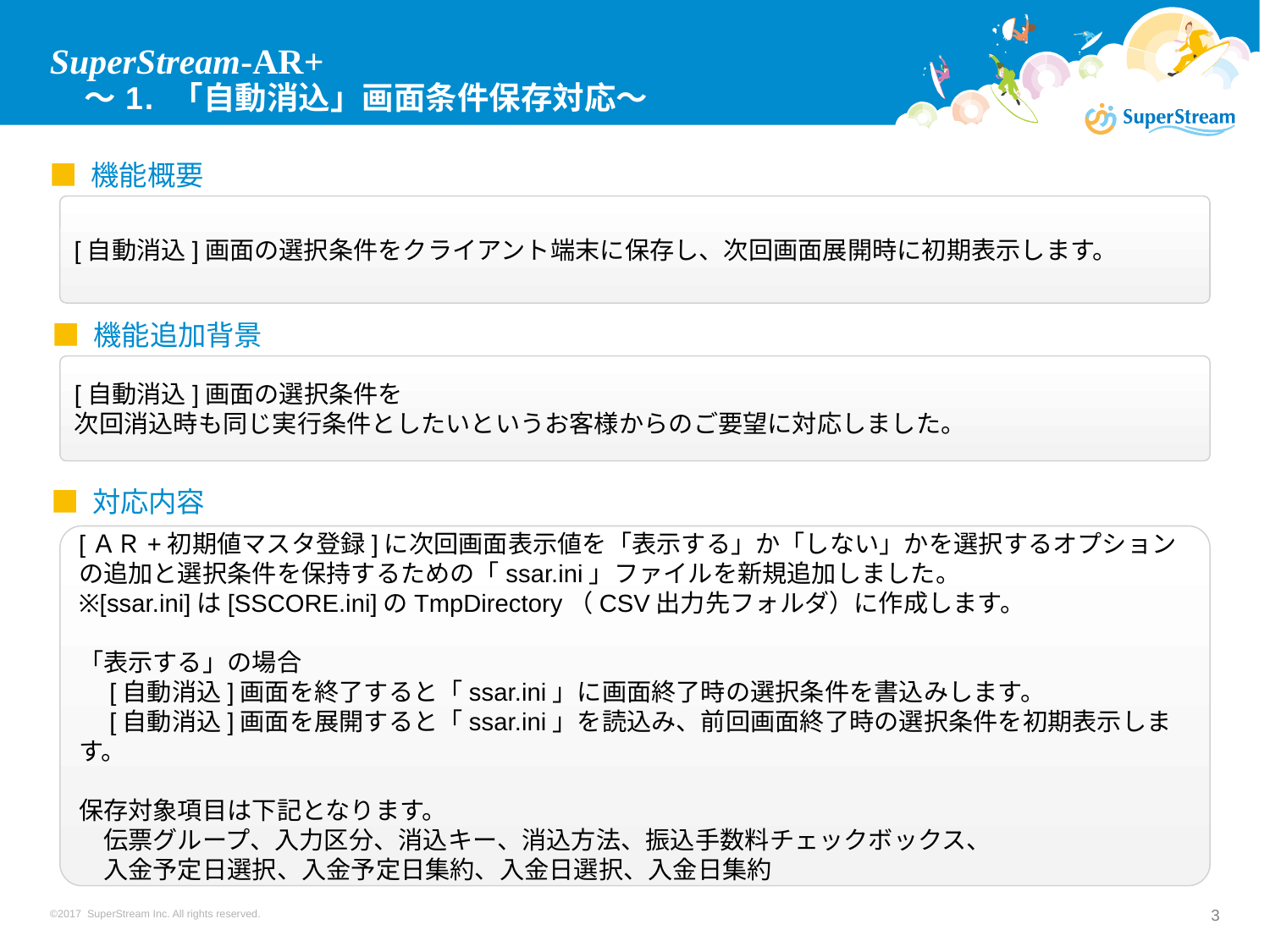

# SuperStream-AR+ ～1. 「自動消込」画面条件保存対応～
■ 機能概要
[自動消込]画面の選択条件をクライアント端末に保存し、次回画面展開時に初期表示します。
■ 機能追加背景
[自動消込]画面の選択条件を
次回消込時も同じ実行条件としたいというお客様からのご要望に対応しました。
■ 対応内容
[ＡＲ+初期値マスタ登録]に次回画面表示値を「表示する」か「しない」かを選択するオプションの追加と選択条件を保持するための「ssar.ini」ファイルを新規追加しました。
※[ssar.ini]は[SSCORE.ini]のTmpDirectory（CSV出力先フォルダ）に作成します。

「表示する」の場合
　[自動消込]画面を終了すると「ssar.ini」に画面終了時の選択条件を書込みします。
　[自動消込]画面を展開すると「ssar.ini」を読込み、前回画面終了時の選択条件を初期表示します。

保存対象項目は下記となります。
　伝票グループ、入力区分、消込キー、消込方法、振込手数料チェックボックス、
　入金予定日選択、入金予定日集約、入金日選択、入金日集約
©2017  SuperStream Inc. All rights reserved.
3